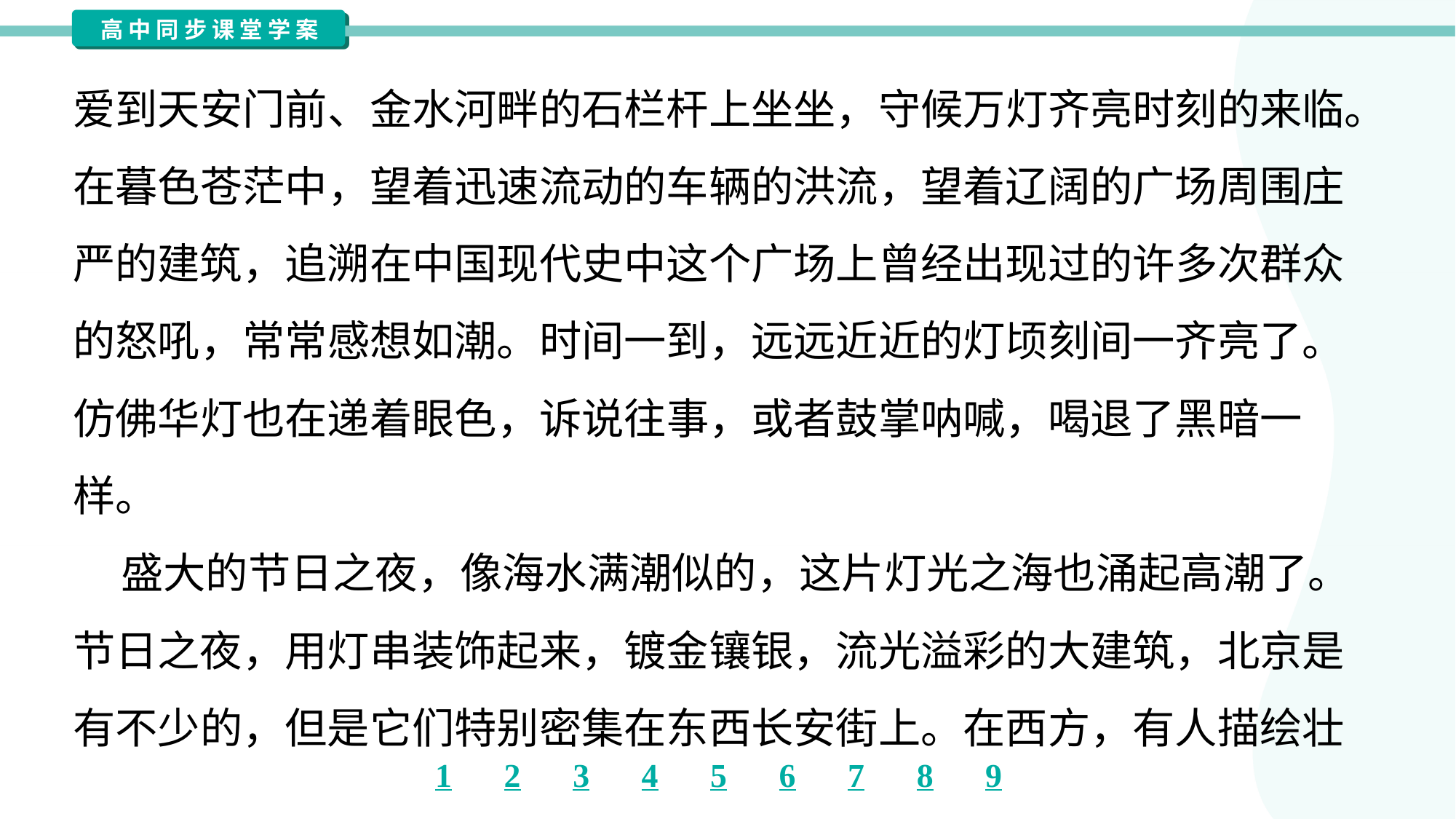

爱到天安门前、金水河畔的石栏杆上坐坐，守候万灯齐亮时刻的来临。
在暮色苍茫中，望着迅速流动的车辆的洪流，望着辽阔的广场周围庄
严的建筑，追溯在中国现代史中这个广场上曾经出现过的许多次群众
的怒吼，常常感想如潮。时间一到，远远近近的灯顷刻间一齐亮了。
仿佛华灯也在递着眼色，诉说往事，或者鼓掌呐喊，喝退了黑暗一
样。
    盛大的节日之夜，像海水满潮似的，这片灯光之海也涌起高潮了。
节日之夜，用灯串装饰起来，镀金镶银，流光溢彩的大建筑，北京是
有不少的，但是它们特别密集在东西长安街上。在西方，有人描绘壮